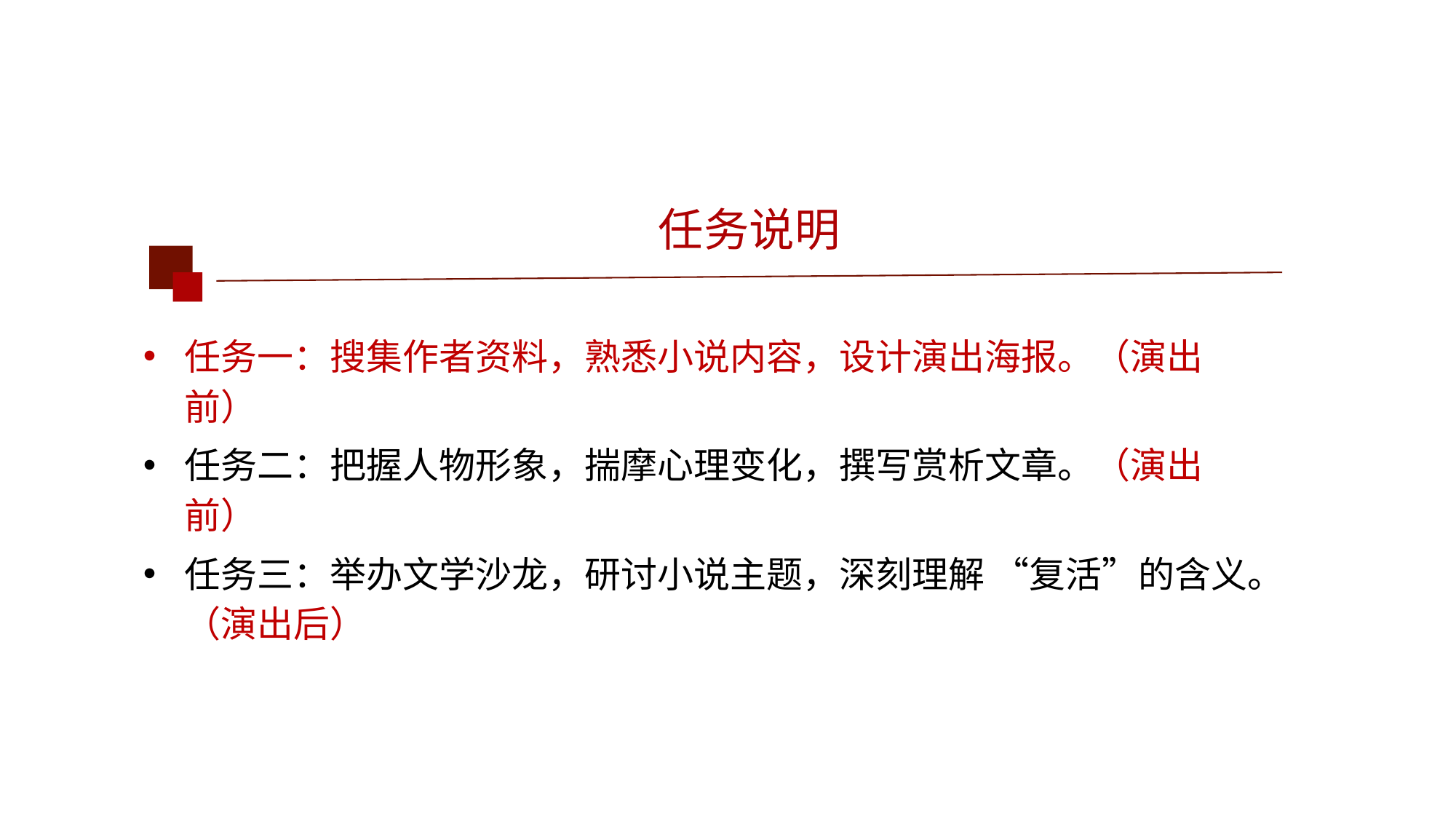

任务说明

任务一：搜集作者资料，熟悉小说内容，设计演出海报。（演出前）
任务二：把握人物形象，揣摩心理变化，撰写赏析文章。（演出前）
任务三：举办文学沙龙，研讨小说主题，深刻理解 “复活”的含义。（演出后）